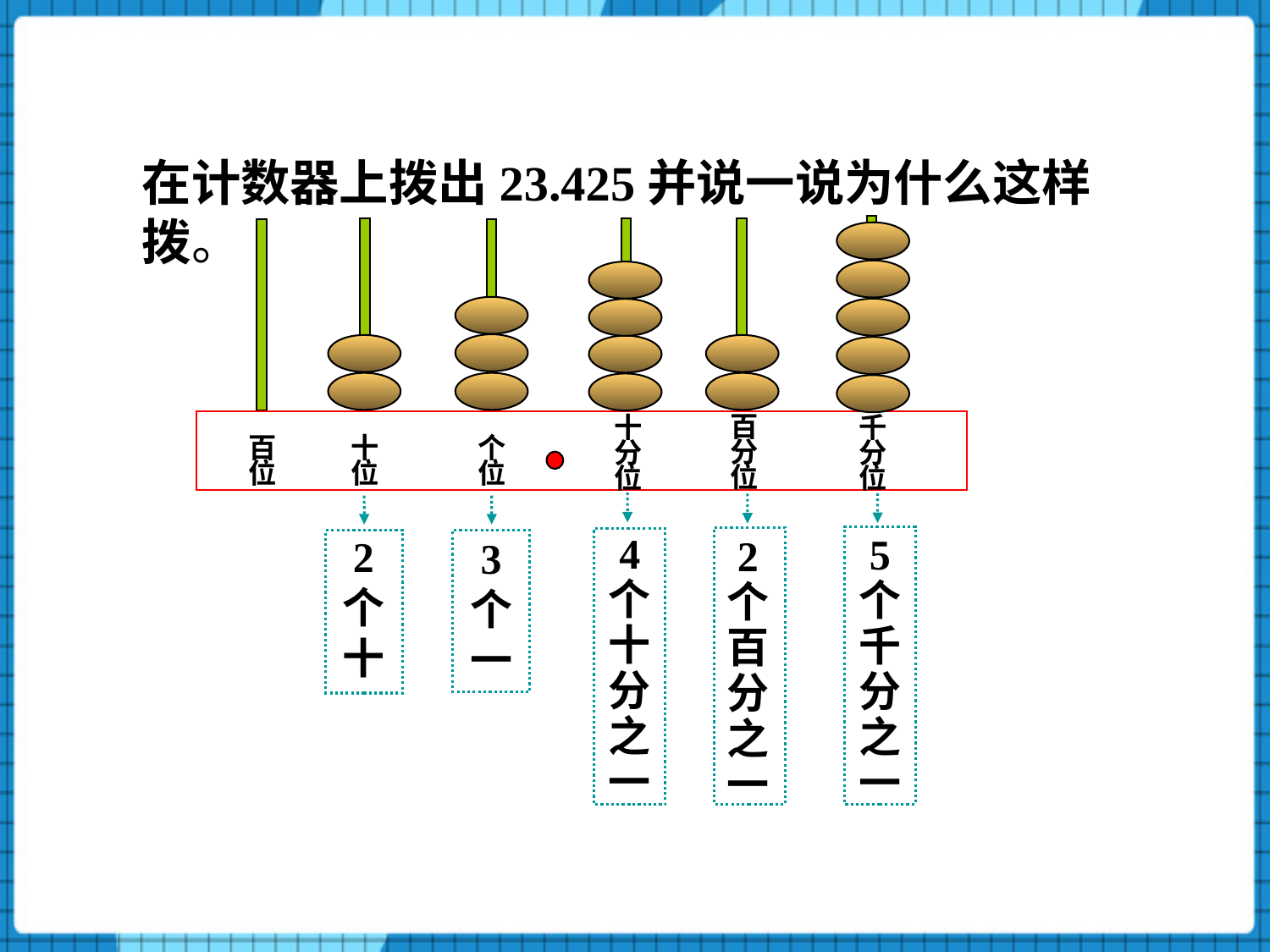

在计数器上拨出23.425并说一说为什么这样拨。

百
分
位

十
分
位
千
分
位

百
位
十
位
个
位

4
个
十
分
之
一

5
个
千
分
之
一

2
个
百
分
之
一

2
个
十

3
个
一